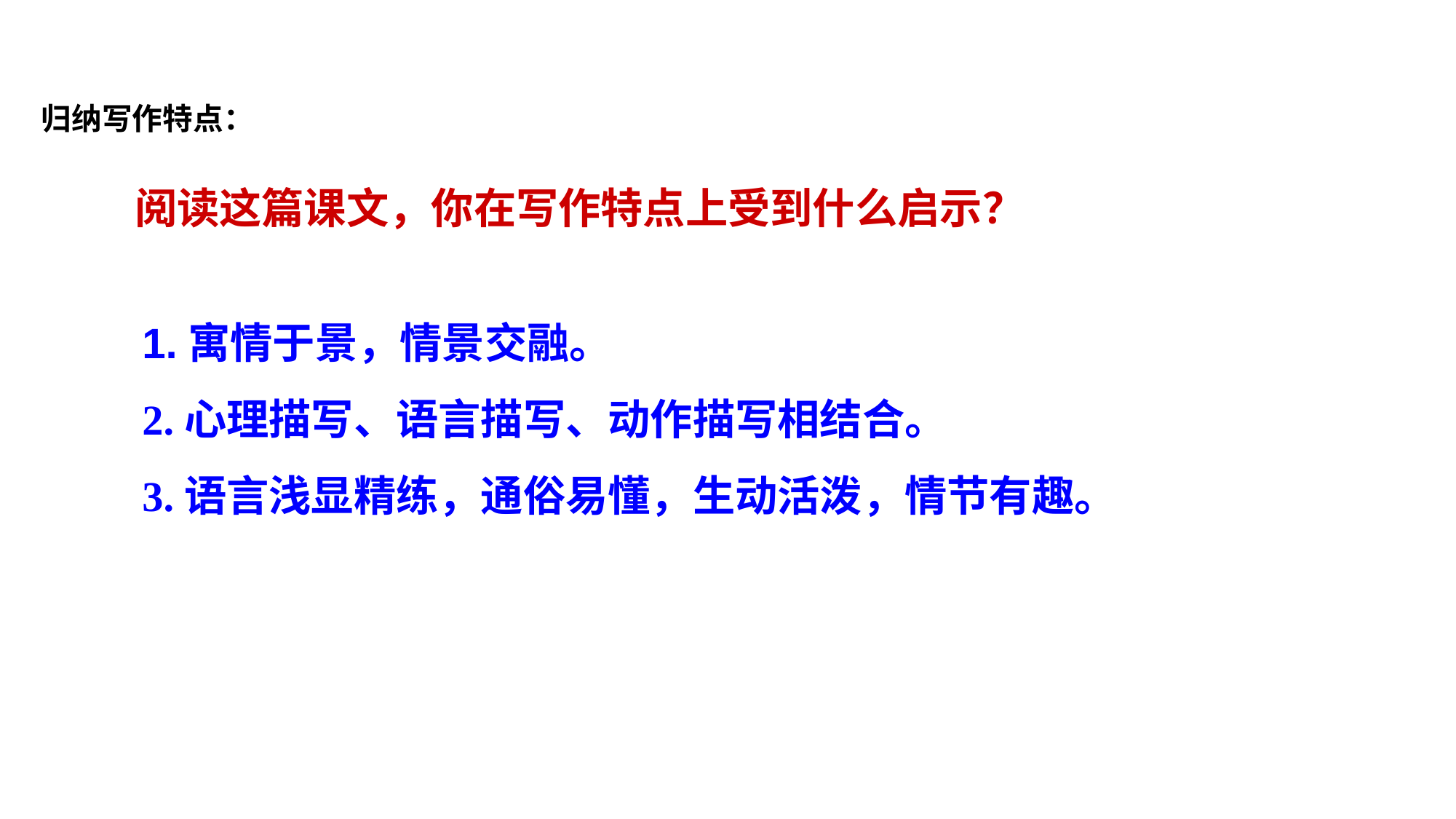

归纳写作特点：
阅读这篇课文，你在写作特点上受到什么启示？
1.寓情于景，情景交融。
2.心理描写、语言描写、动作描写相结合。
3.语言浅显精练，通俗易懂，生动活泼，情节有趣。